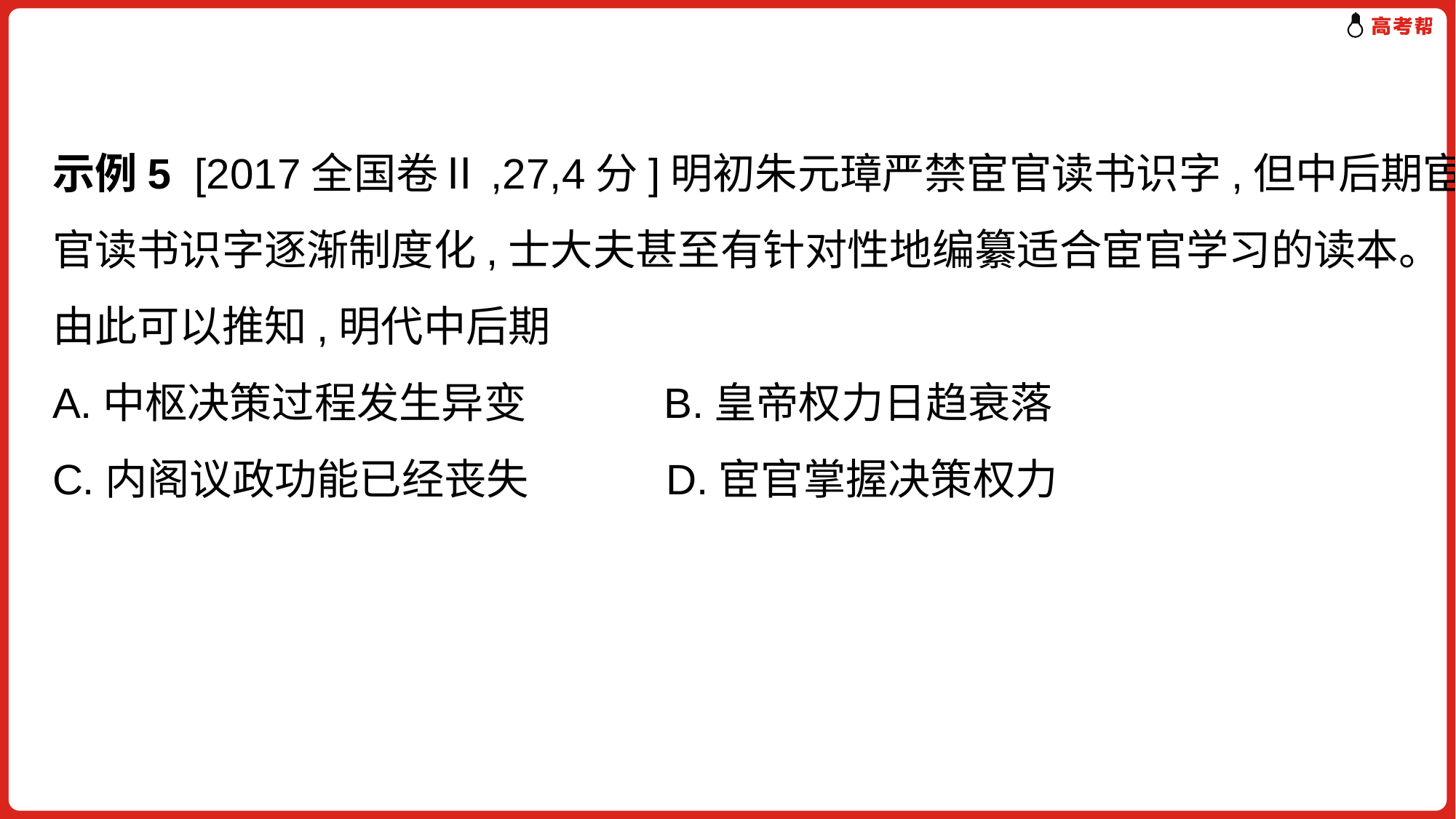

示例5  [2017全国卷Ⅱ,27,4分]明初朱元璋严禁宦官读书识字,但中后期宦
官读书识字逐渐制度化,士大夫甚至有针对性地编纂适合宦官学习的读本。
由此可以推知,明代中后期
A.中枢决策过程发生异变　　　B.皇帝权力日趋衰落
C.内阁议政功能已经丧失　　　D.宦官掌握决策权力